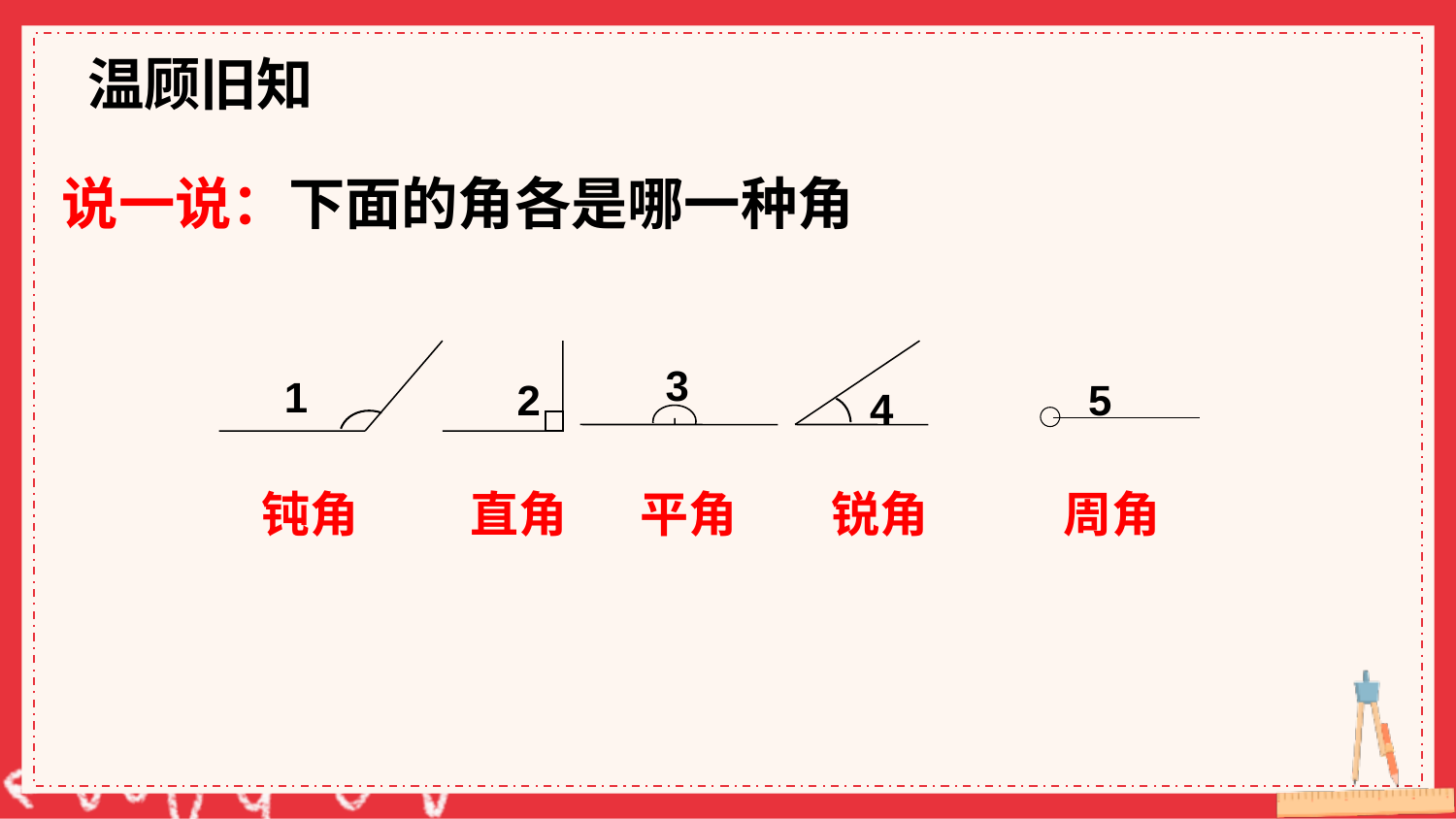

温顾旧知
说一说：下面的角各是哪一种角

3
1
2
4

5

周角
钝角
直角
平角
锐角